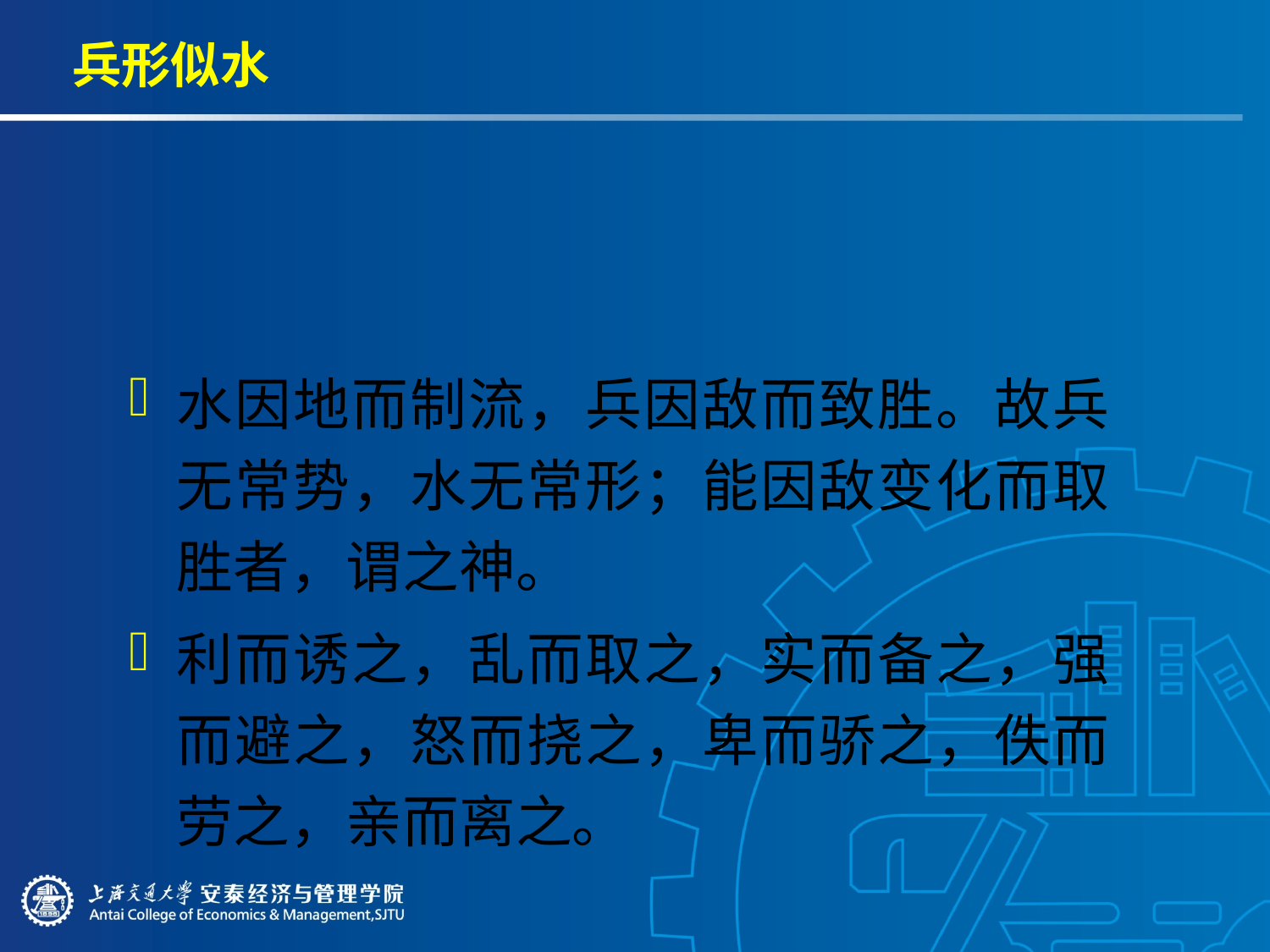

# 兵形似水
水因地而制流，兵因敌而致胜。故兵无常势，水无常形；能因敌变化而取胜者，谓之神。
利而诱之，乱而取之，实而备之，强而避之，怒而挠之，卑而骄之，佚而劳之，亲而离之。